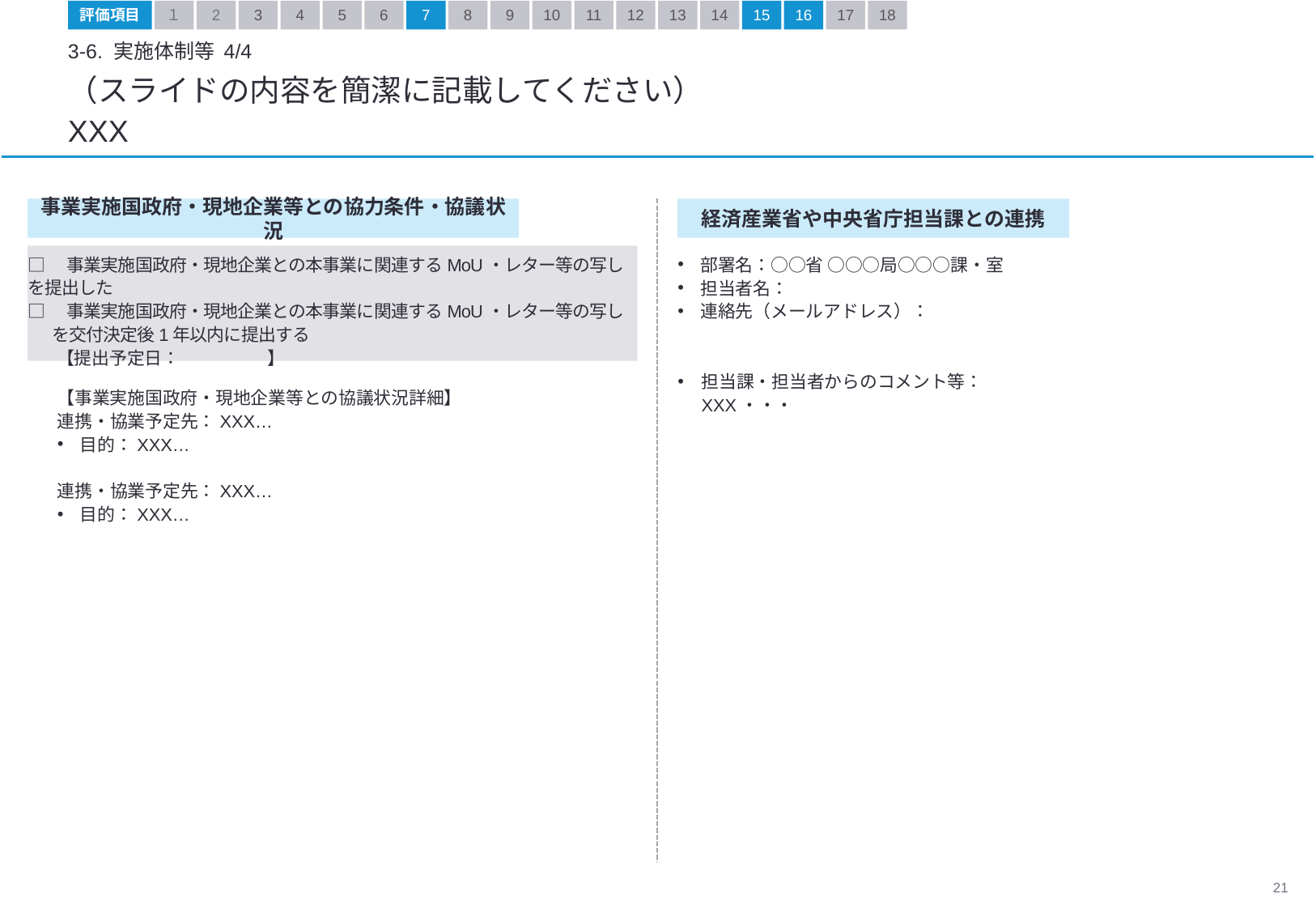

評価項目
１
2
3
4
5
6
8
9
10
11
12
13
14
15
16
17
18
7
3-6. 実施体制等 4/4
（スライドの内容を簡潔に記載してください）
XXX
事業実施国政府・現地企業等との協力条件・協議状況
経済産業省や中央省庁担当課との連携
部署名：○○省 ○○○局○○○課・室
担当者名：
連絡先（メールアドレス）：

担当課・担当者からのコメント等：
XXX・・・
□　事業実施国政府・現地企業との本事業に関連するMoU・レター等の写しを提出した
□　事業実施国政府・現地企業との本事業に関連するMoU・レター等の写しを交付決定後1年以内に提出する
　   【提出予定日：　　　　　】
【事業実施国政府・現地企業等との協議状況詳細】
連携・協業予定先：XXX…
目的：XXX…

連携・協業予定先：XXX…
目的：XXX…